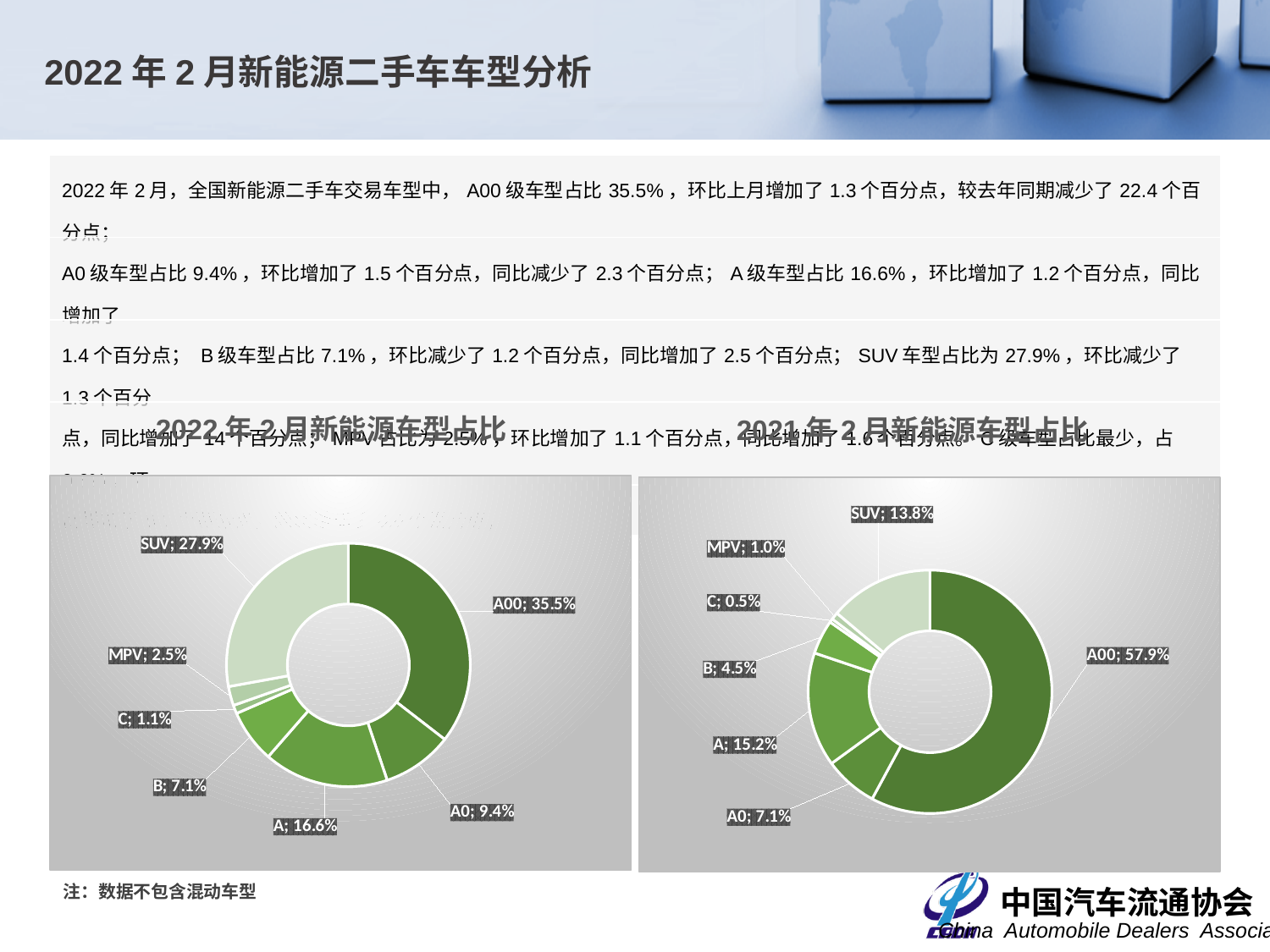

2022年2月新能源二手车车型分析
| 2022年2月，全国新能源二手车交易车型中，A00级车型占比35.5%，环比上月增加了1.3个百分点，较去年同期减少了22.4个百分点； |
| --- |
| A0级车型占比9.4%，环比增加了1.5个百分点，同比减少了2.3个百分点；A级车型占比16.6%，环比增加了1.2个百分点，同比增加了 |
| 1.4个百分点； B级车型占比7.1%，环比减少了1.2个百分点，同比增加了2.5个百分点；SUV车型占比为27.9%，环比减少了1.3个百分 |
| 点，同比增加了14个百分点；MPV占比为2.5%，环比增加了1.1个百分点，同比增加了1.6个百分点。C级车型占比最少，占0.6%，环 |
| 比增加了0.1个百分点，同比增加了0.6个百分点； |
2022年2月新能源车型占比
2021年2月新能源车型占比

### Chart

| Category |  |
|---|---|
| A00 | 0.3548701298701299 |
| A0 | 0.09350649350649351 |
| A | 0.16574675324675325 |
| B | 0.07061688311688312 |
| C | 0.011201298701298702 |
| MPV | 0.02548701298701299 |
| SUV | 0.2785714285714286 |

### Chart

| Category |  |
|---|---|
| A00 | 0.5787635347537547 |
| A0 | 0.07090464547677261 |
| A | 0.1519385260216556 |
| B | 0.045406915822563745 |
| C | 0.004889975550122249 |
| MPV | 0.009779951100244499 |
| SUV | 0.13831645127488648 |
注：数据不包含混动车型